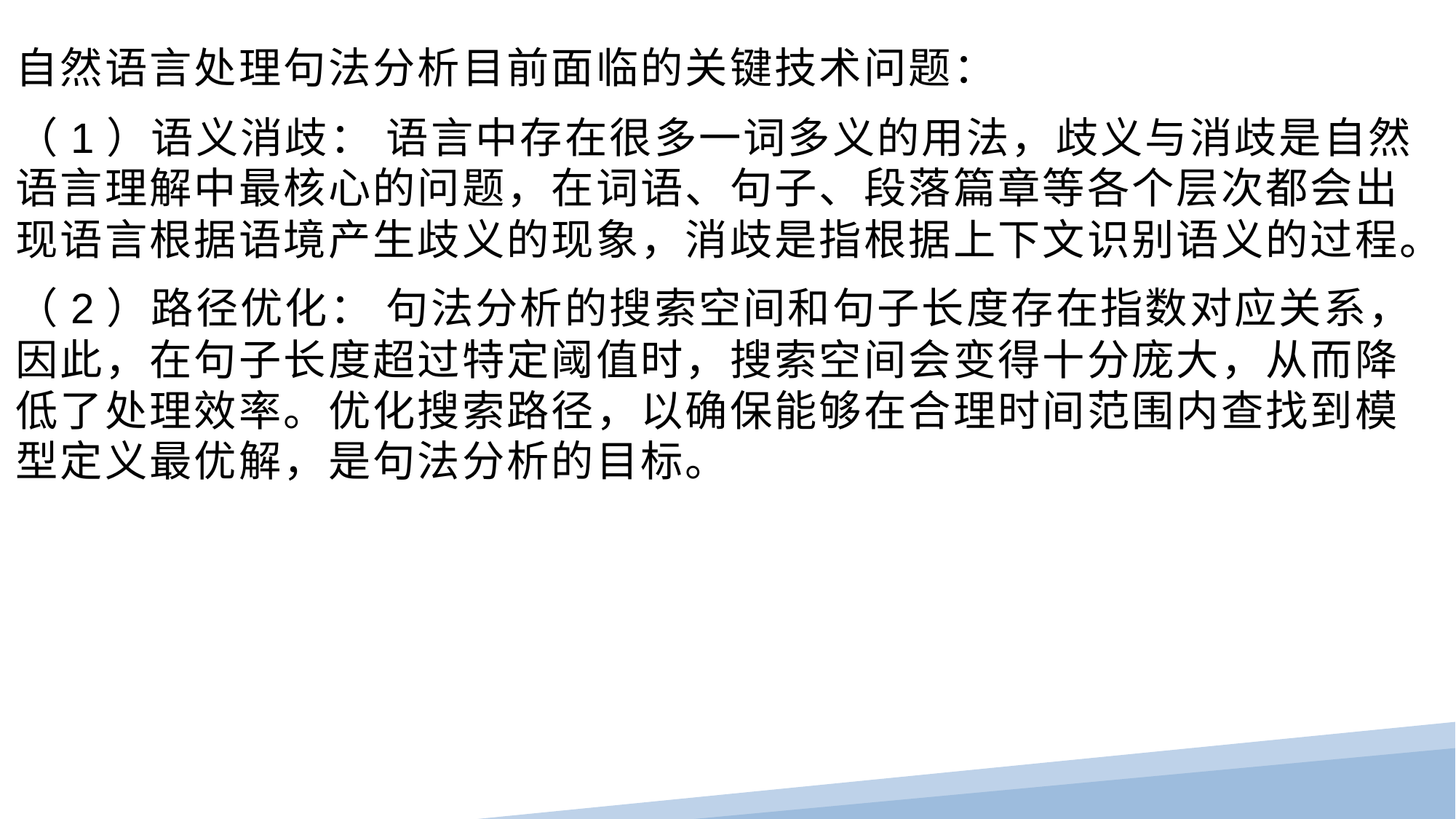

自然语言处理句法分析目前面临的关键技术问题：
（1）语义消歧： 语言中存在很多一词多义的用法，歧义与消歧是自然语言理解中最核心的问题，在词语、句子、段落篇章等各个层次都会出现语言根据语境产生歧义的现象，消歧是指根据上下文识别语义的过程。
（2）路径优化： 句法分析的搜索空间和句子长度存在指数对应关系，因此，在句子长度超过特定阈值时，搜索空间会变得十分庞大，从而降低了处理效率。优化搜索路径，以确保能够在合理时间范围内查找到模型定义最优解，是句法分析的目标。

2